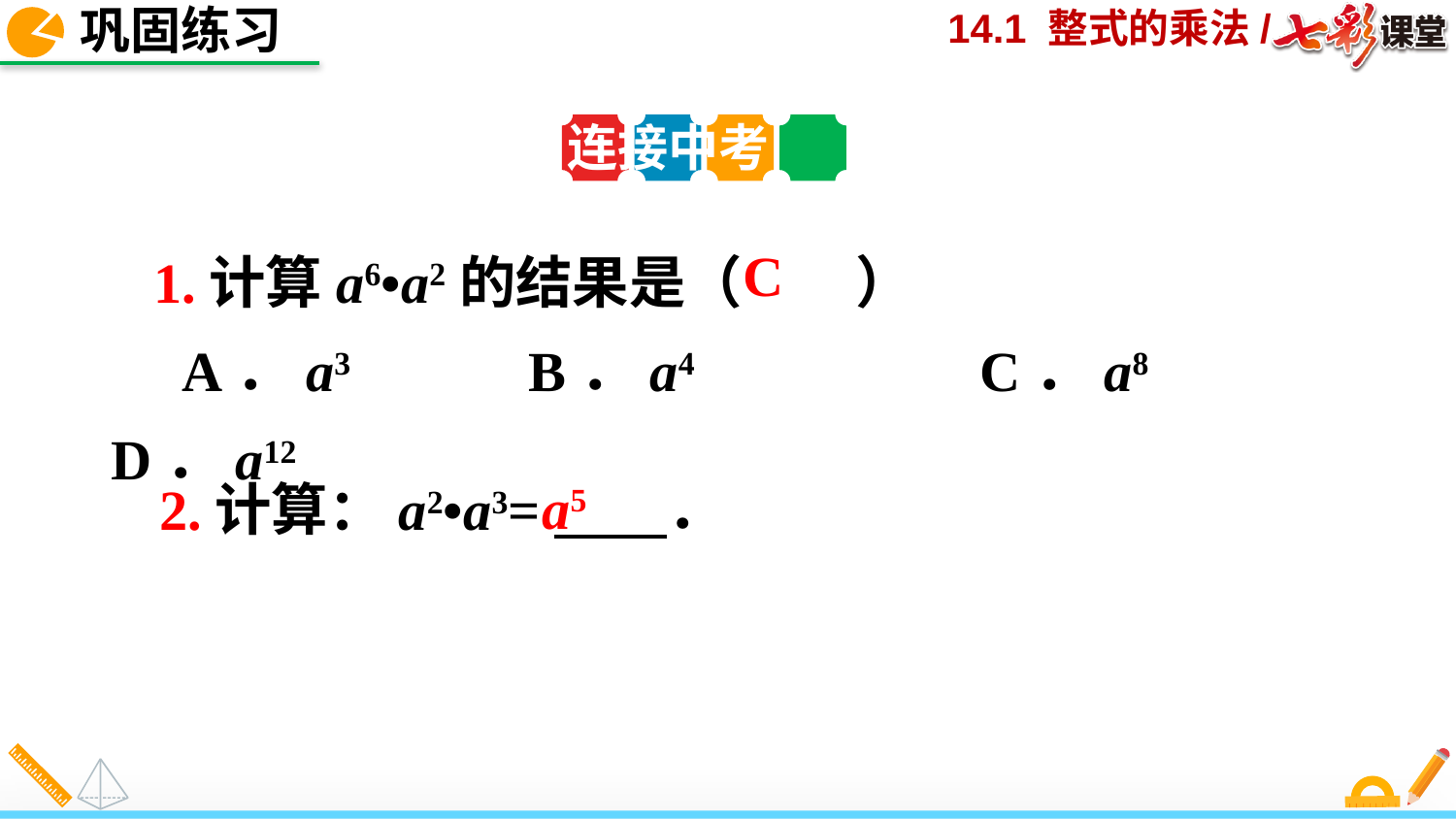

巩固练习

连接中考

1.计算a6•a2的结果是（　　）
  A．a3	         B．a4	          C．a8	           D．a12
C
a5
2.计算：a2•a3=　　．